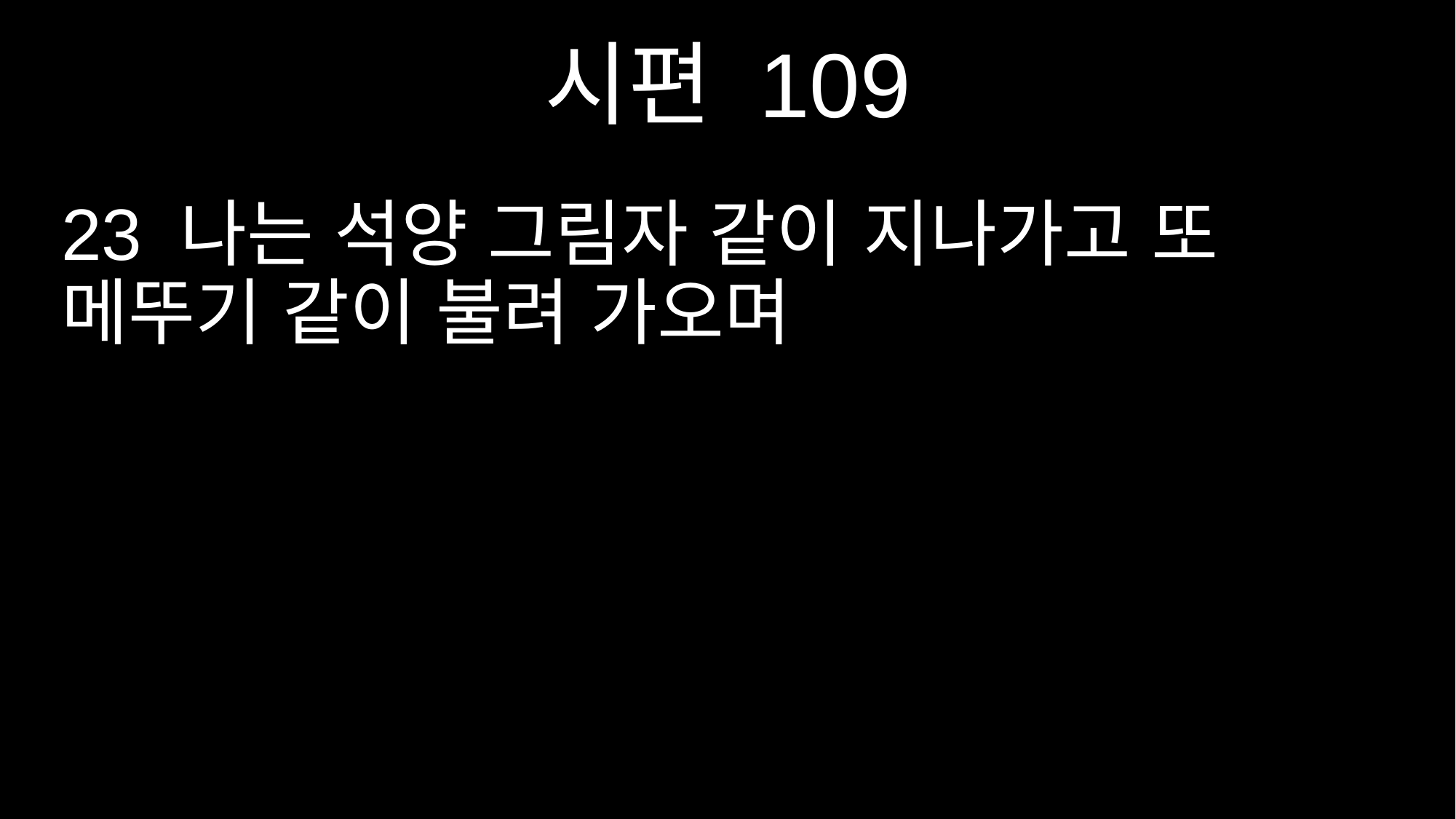

시편 109
23 나는 석양 그림자 같이 지나가고 또 메뚜기 같이 불려 가오며